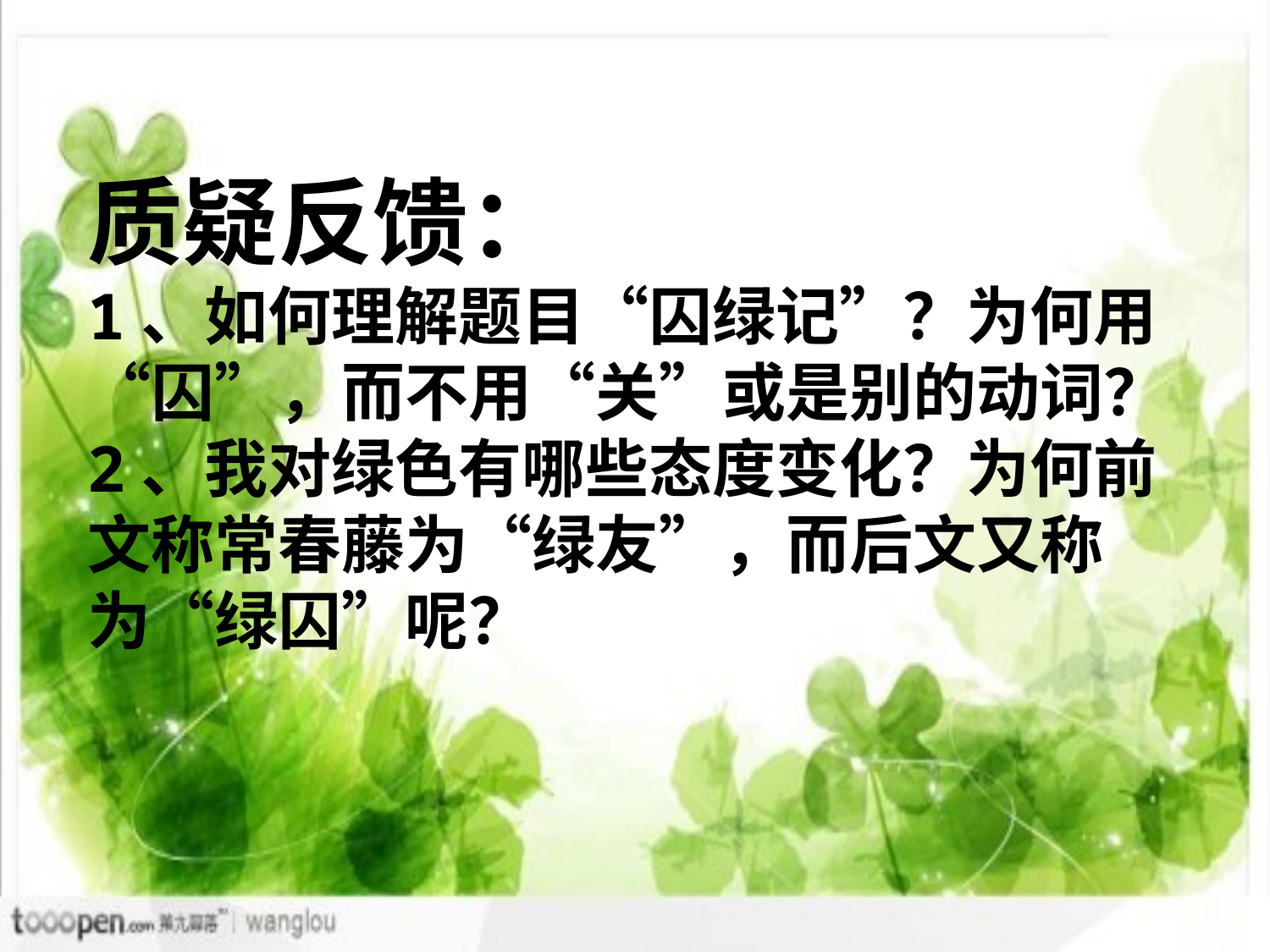

质疑反馈：
1、如何理解题目“囚绿记”？为何用“囚”，而不用“关”或是别的动词？
2、我对绿色有哪些态度变化？为何前文称常春藤为“绿友”，而后文又称为“绿囚”呢？